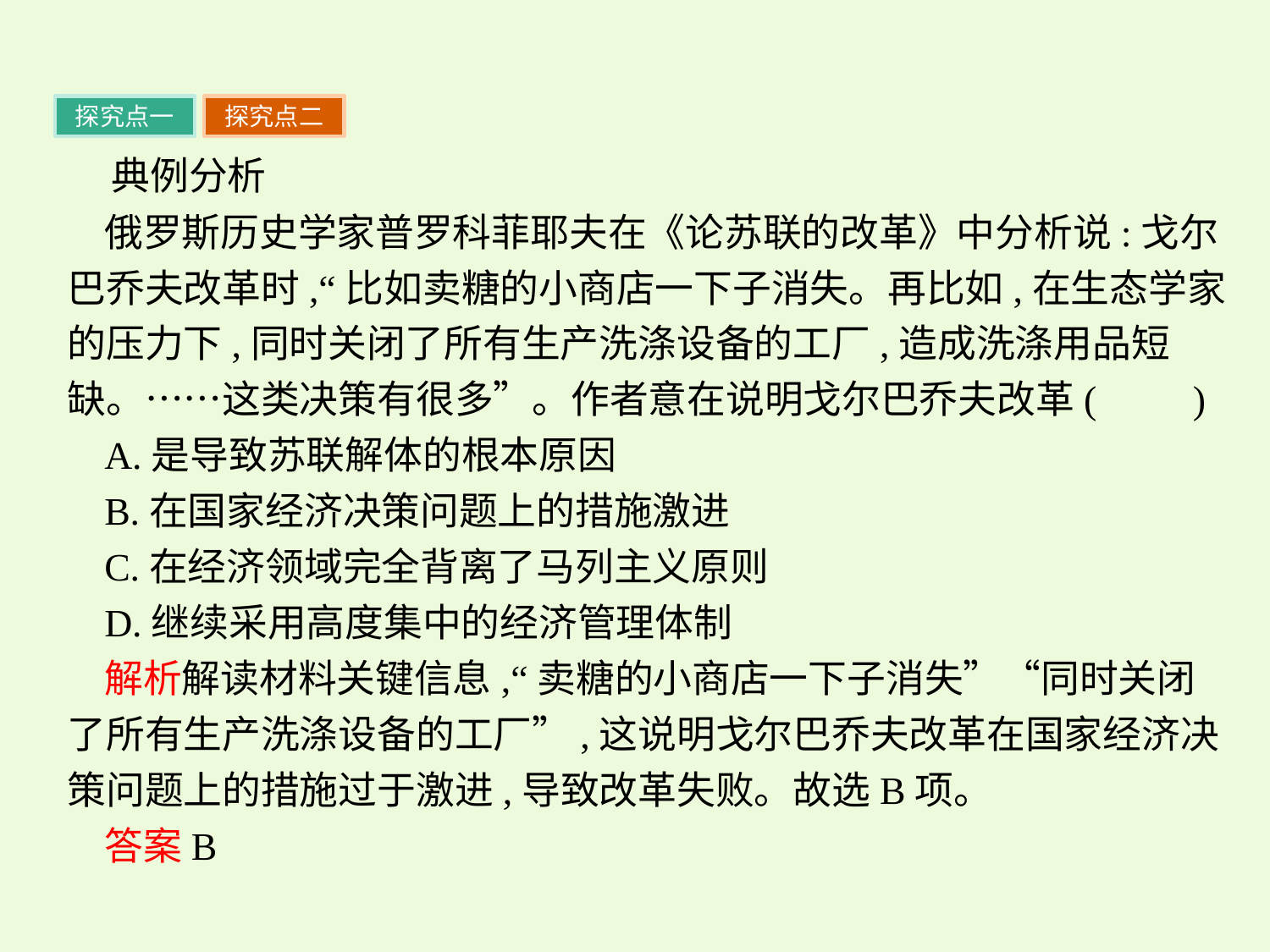

探究点一
探究点二
    典例分析
俄罗斯历史学家普罗科菲耶夫在《论苏联的改革》中分析说:戈尔巴乔夫改革时,“比如卖糖的小商店一下子消失。再比如,在生态学家的压力下,同时关闭了所有生产洗涤设备的工厂,造成洗涤用品短缺。……这类决策有很多”。作者意在说明戈尔巴乔夫改革(　　)
A.是导致苏联解体的根本原因
B.在国家经济决策问题上的措施激进
C.在经济领域完全背离了马列主义原则
D.继续采用高度集中的经济管理体制
解析解读材料关键信息,“卖糖的小商店一下子消失”“同时关闭了所有生产洗涤设备的工厂”,这说明戈尔巴乔夫改革在国家经济决策问题上的措施过于激进,导致改革失败。故选B项。
答案B